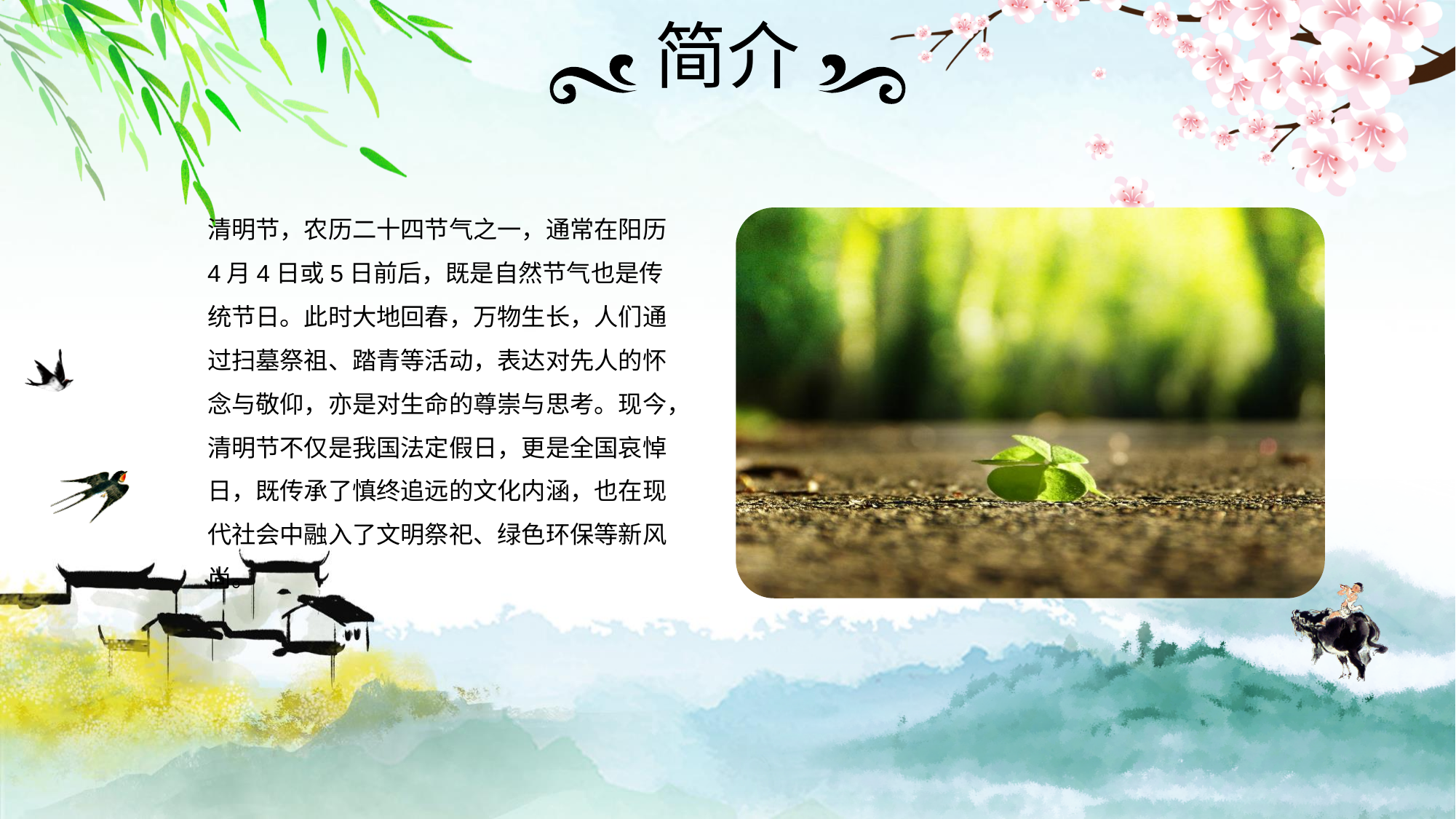

简介

清明节，农历二十四节气之一，通常在阳历4月4日或5日前后，既是自然节气也是传统节日。此时大地回春，万物生长，人们通过扫墓祭祖、踏青等活动，表达对先人的怀念与敬仰，亦是对生命的尊崇与思考。现今，清明节不仅是我国法定假日，更是全国哀悼日，既传承了慎终追远的文化内涵，也在现代社会中融入了文明祭祀、绿色环保等新风尚。